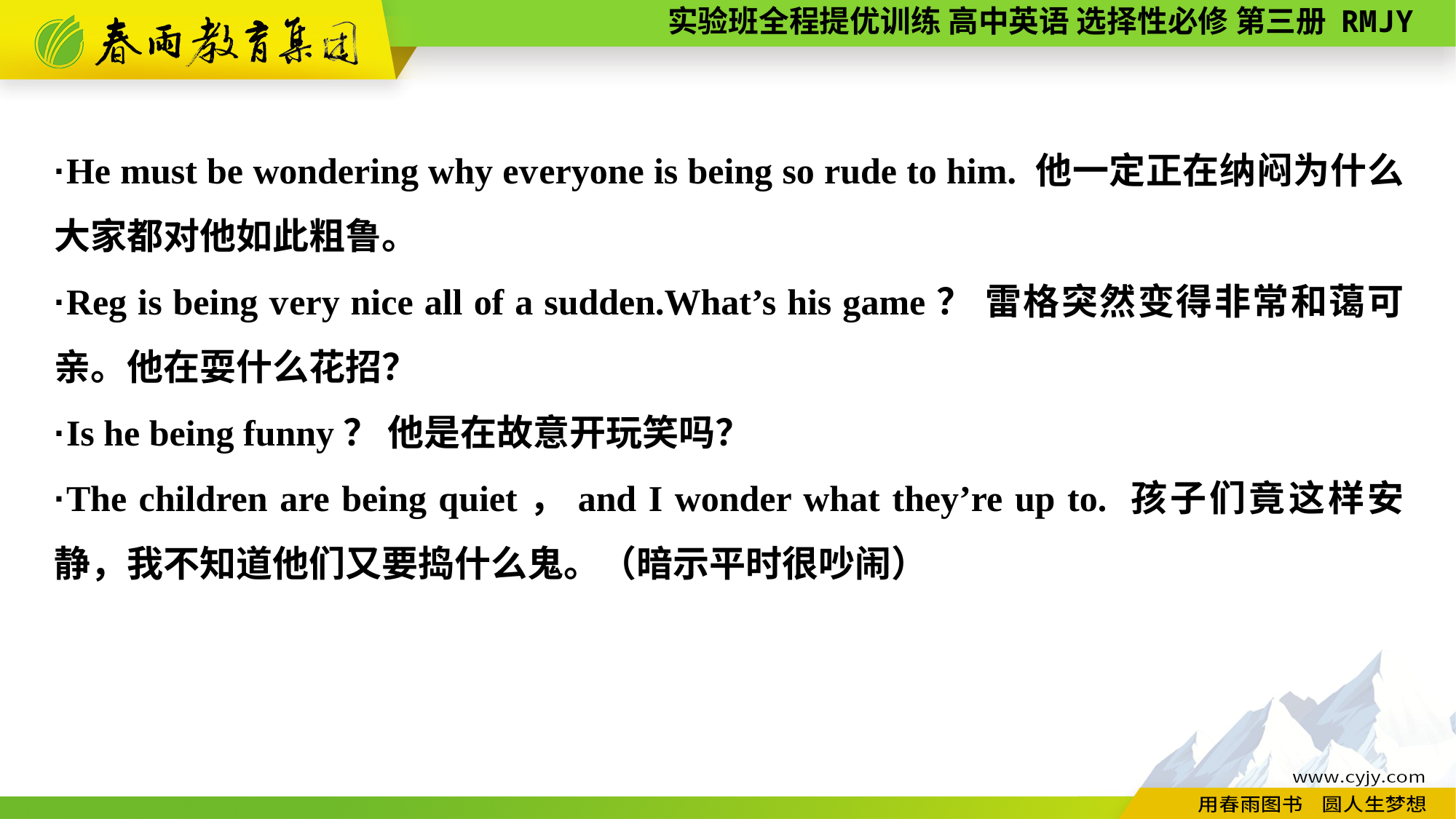

·He must be wondering why everyone is being so rude to him. 他一定正在纳闷为什么大家都对他如此粗鲁。
·Reg is being very nice all of a sudden.What’s his game？ 雷格突然变得非常和蔼可亲。他在耍什么花招？
·Is he being funny？ 他是在故意开玩笑吗？
·The children are being quiet，and I wonder what they’re up to. 孩子们竟这样安静，我不知道他们又要捣什么鬼。（暗示平时很吵闹）